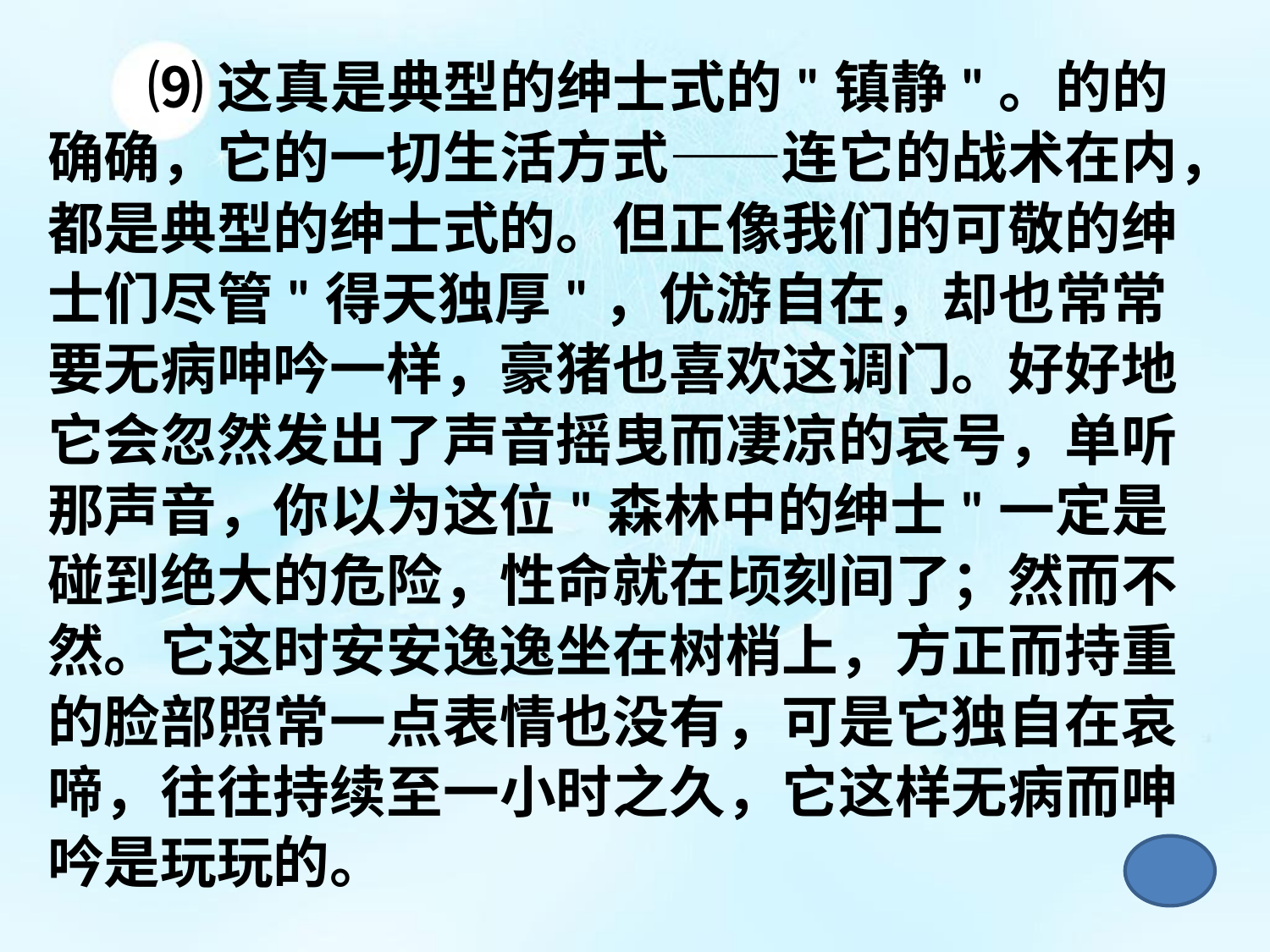

⑼这真是典型的绅士式的"镇静"。的的确确，它的一切生活方式——连它的战术在内，都是典型的绅士式的。但正像我们的可敬的绅士们尽管"得天独厚"，优游自在，却也常常要无病呻吟一样，豪猪也喜欢这调门。好好地它会忽然发出了声音摇曳而凄凉的哀号，单听那声音，你以为这位"森林中的绅士"一定是碰到绝大的危险，性命就在顷刻间了；然而不然。它这时安安逸逸坐在树梢上，方正而持重的脸部照常一点表情也没有，可是它独自在哀啼，往往持续至一小时之久，它这样无病而呻吟是玩玩的。